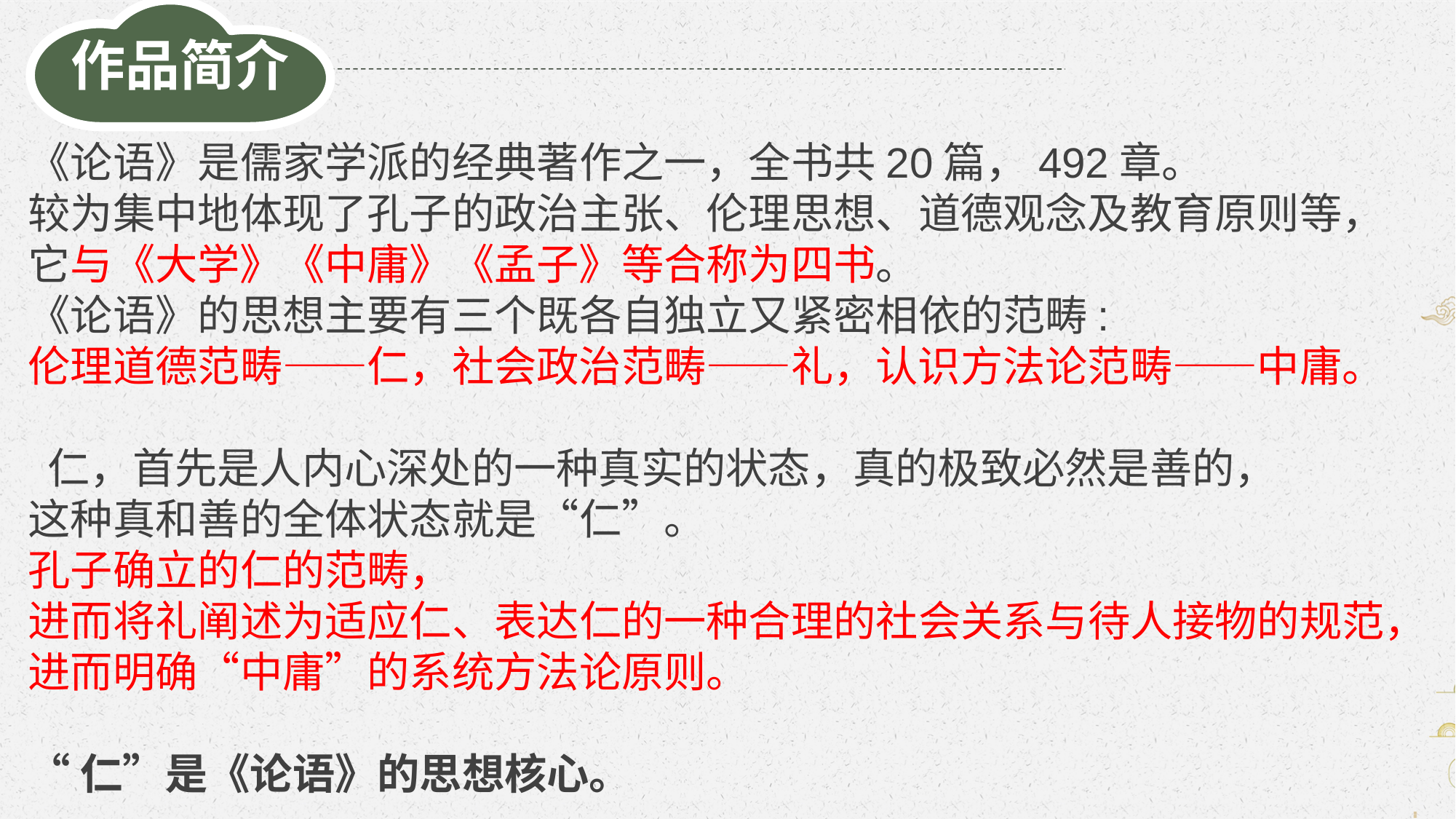

作品简介
《论语》是儒家学派的经典著作之一，全书共20篇，492章。
较为集中地体现了孔子的政治主张、伦理思想、道德观念及教育原则等，
它与《大学》《中庸》《孟子》等合称为四书。
《论语》的思想主要有三个既各自独立又紧密相依的范畴:
伦理道德范畴——仁，社会政治范畴——礼，认识方法论范畴——中庸。

 仁，首先是人内心深处的一种真实的状态，真的极致必然是善的，
这种真和善的全体状态就是“仁”。
孔子确立的仁的范畴，
进而将礼阐述为适应仁、表达仁的一种合理的社会关系与待人接物的规范，
进而明确“中庸”的系统方法论原则。

“仁”是《论语》的思想核心。